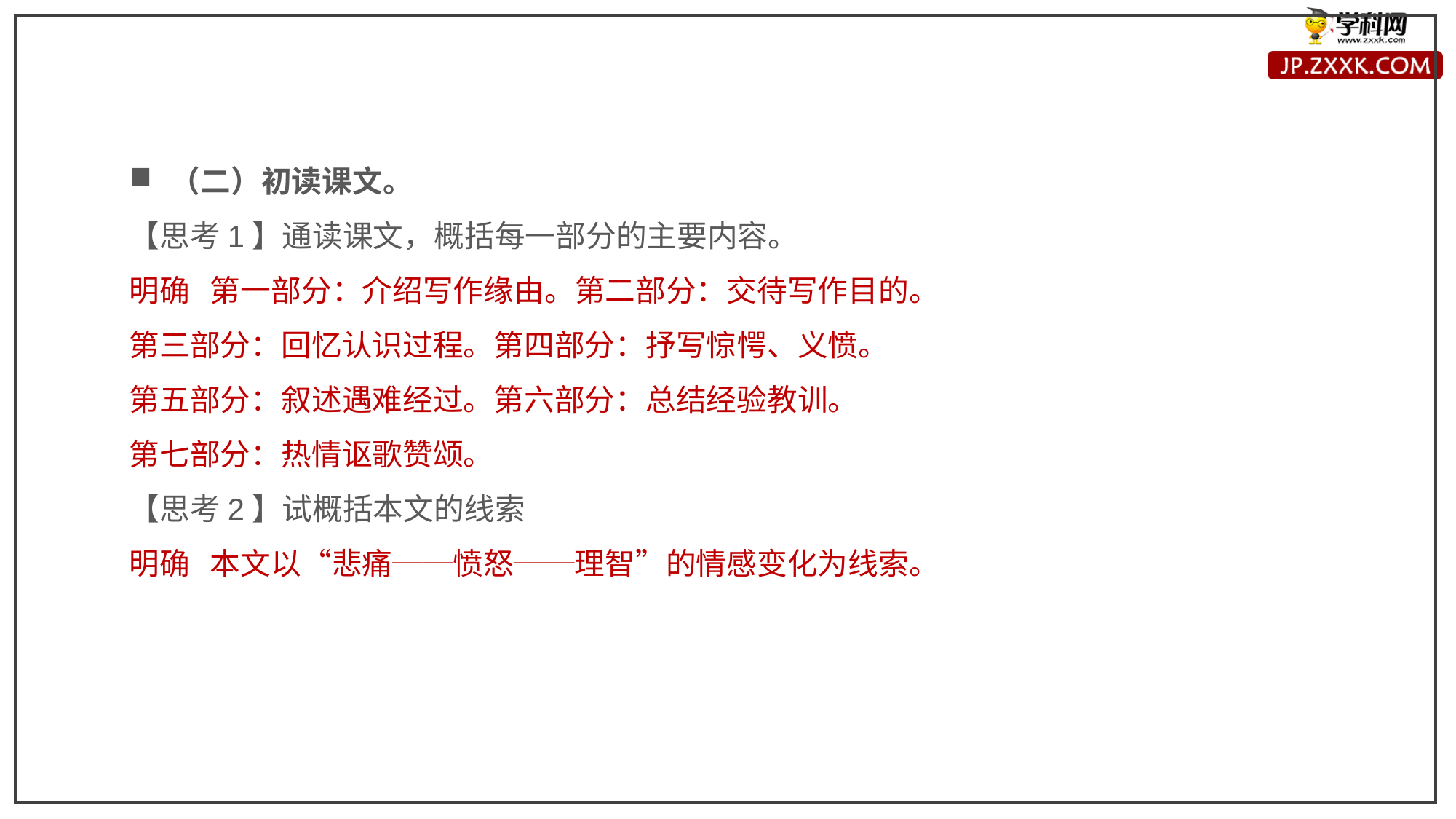

（二）初读课文。
【思考1】通读课文，概括每一部分的主要内容。
明确   第一部分：介绍写作缘由。第二部分：交待写作目的。
第三部分：回忆认识过程。第四部分：抒写惊愕、义愤。
第五部分：叙述遇难经过。第六部分：总结经验教训。
第七部分：热情讴歌赞颂。
【思考2】试概括本文的线索
明确   本文以“悲痛──愤怒──理智”的情感变化为线索。